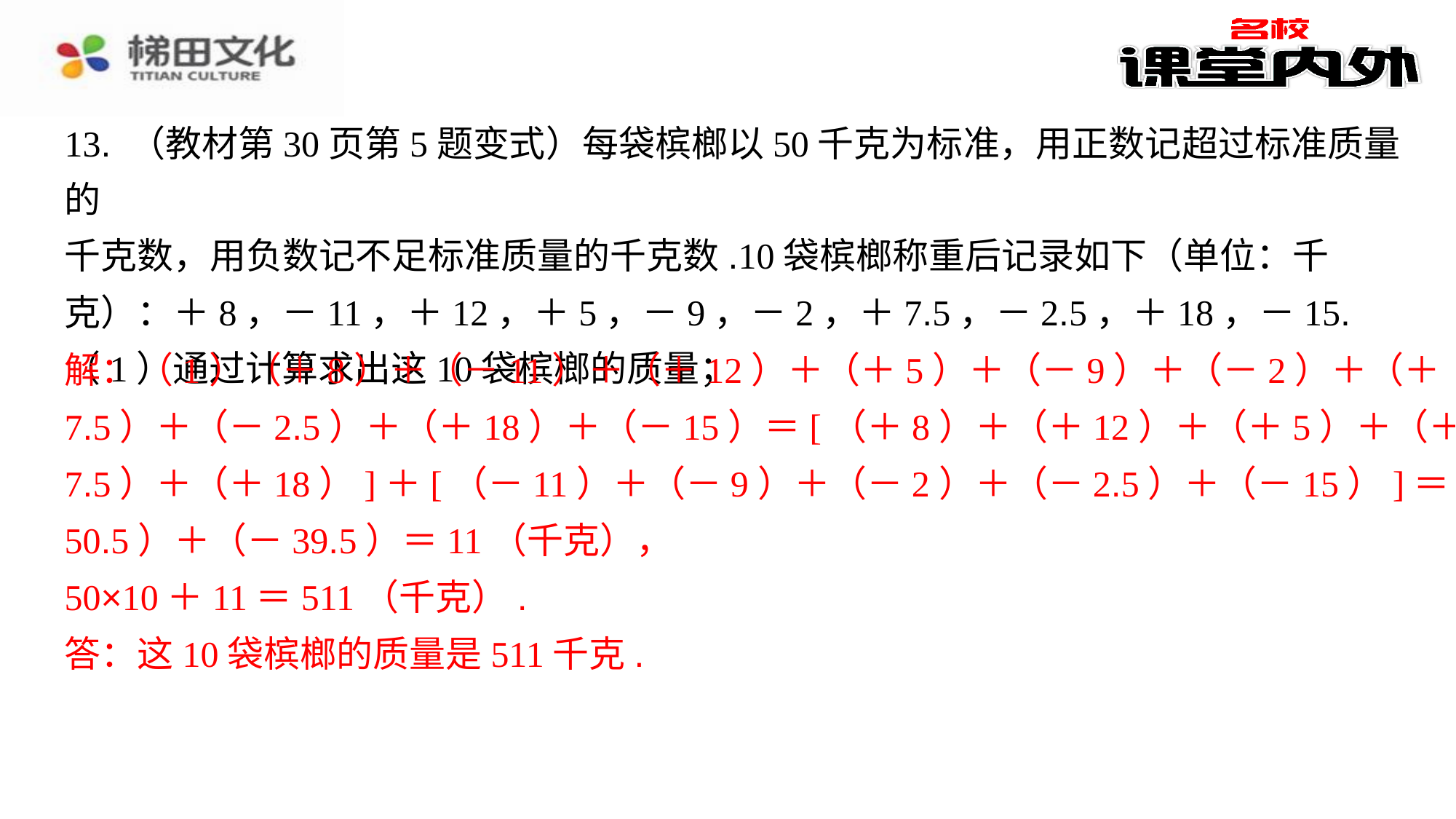

13. （教材第30页第5题变式）每袋槟榔以50千克为标准，用正数记超过标准质量的
千克数，用负数记不足标准质量的千克数.10袋槟榔称重后记录如下（单位：千
克）：＋8，－11，＋12，＋5，－9，－2，＋7.5，－2.5，＋18，－15.
（1）通过计算求出这10袋槟榔的质量；
解：（1）（＋8）＋（－11）＋（＋12）＋（＋5）＋（－9）＋（－2）＋（＋
7.5）＋（－2.5）＋（＋18）＋（－15）＝[（＋8）＋（＋12）＋（＋5）＋（＋
7.5）＋（＋18）]＋[（－11）＋（－9）＋（－2）＋（－2.5）＋（－15）]＝（＋
50.5）＋（－39.5）＝11（千克），
50×10＋11＝511（千克）.
答：这10袋槟榔的质量是511千克.
解：（1）（＋8）＋（－11）＋（＋12）＋（＋5）＋（－9）＋（－2）＋（＋
7.5）＋（－2.5）＋（＋18）＋（－15）＝[（＋8）＋（＋12）＋（＋5）＋（＋
7.5）＋（＋18）]＋[（－11）＋（－9）＋（－2）＋（－2.5）＋（－15）]＝（＋
50.5）＋（－39.5）＝11（千克），
50×10＋11＝511（千克）.
答：这10袋槟榔的质量是511千克.